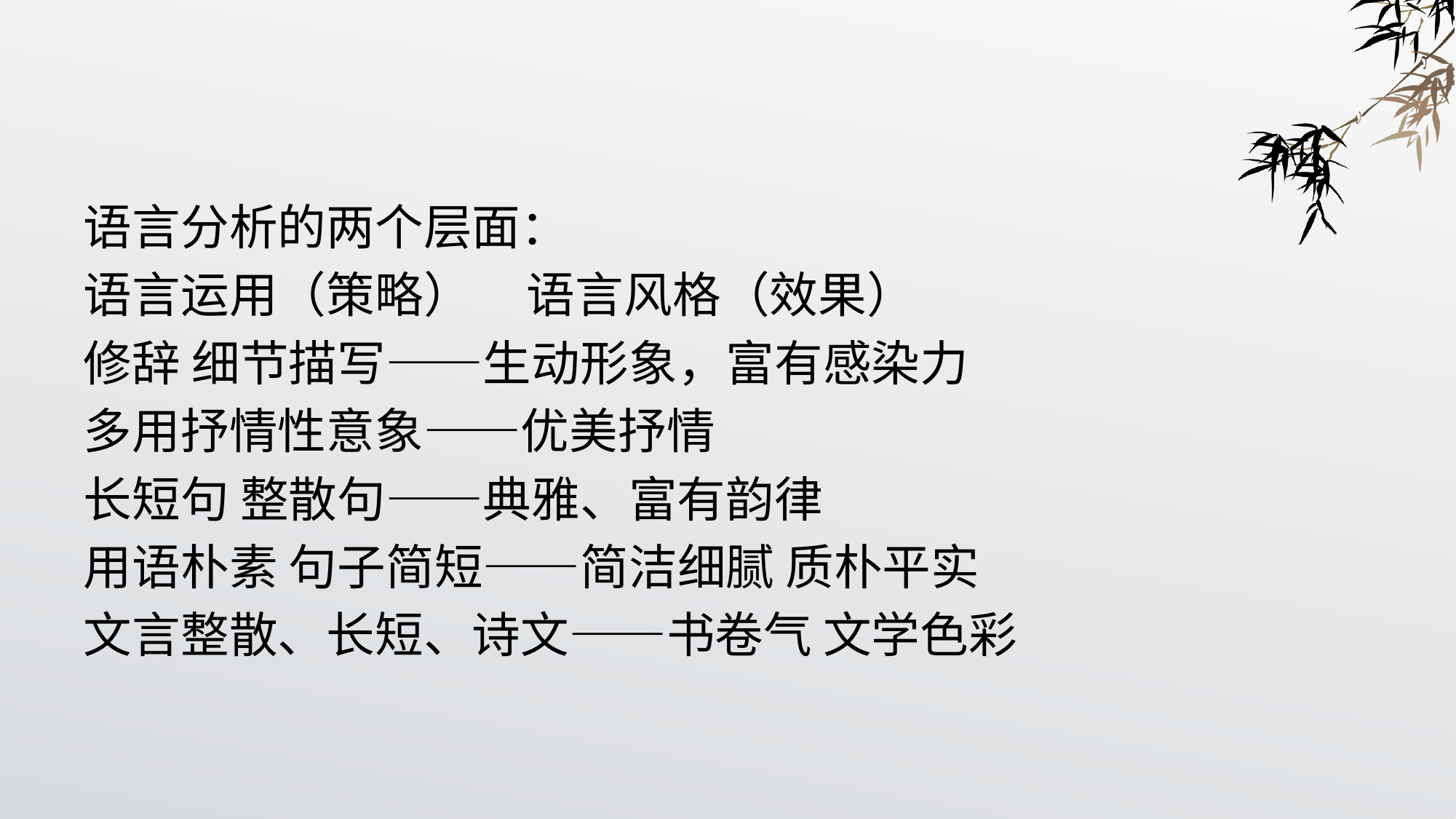

#
语言分析的两个层面：
语言运用（策略）     语言风格（效果）
修辞 细节描写——生动形象，富有感染力
多用抒情性意象——优美抒情
长短句 整散句——典雅、富有韵律
用语朴素 句子简短——简洁细腻 质朴平实
文言整散、长短、诗文——书卷气 文学色彩